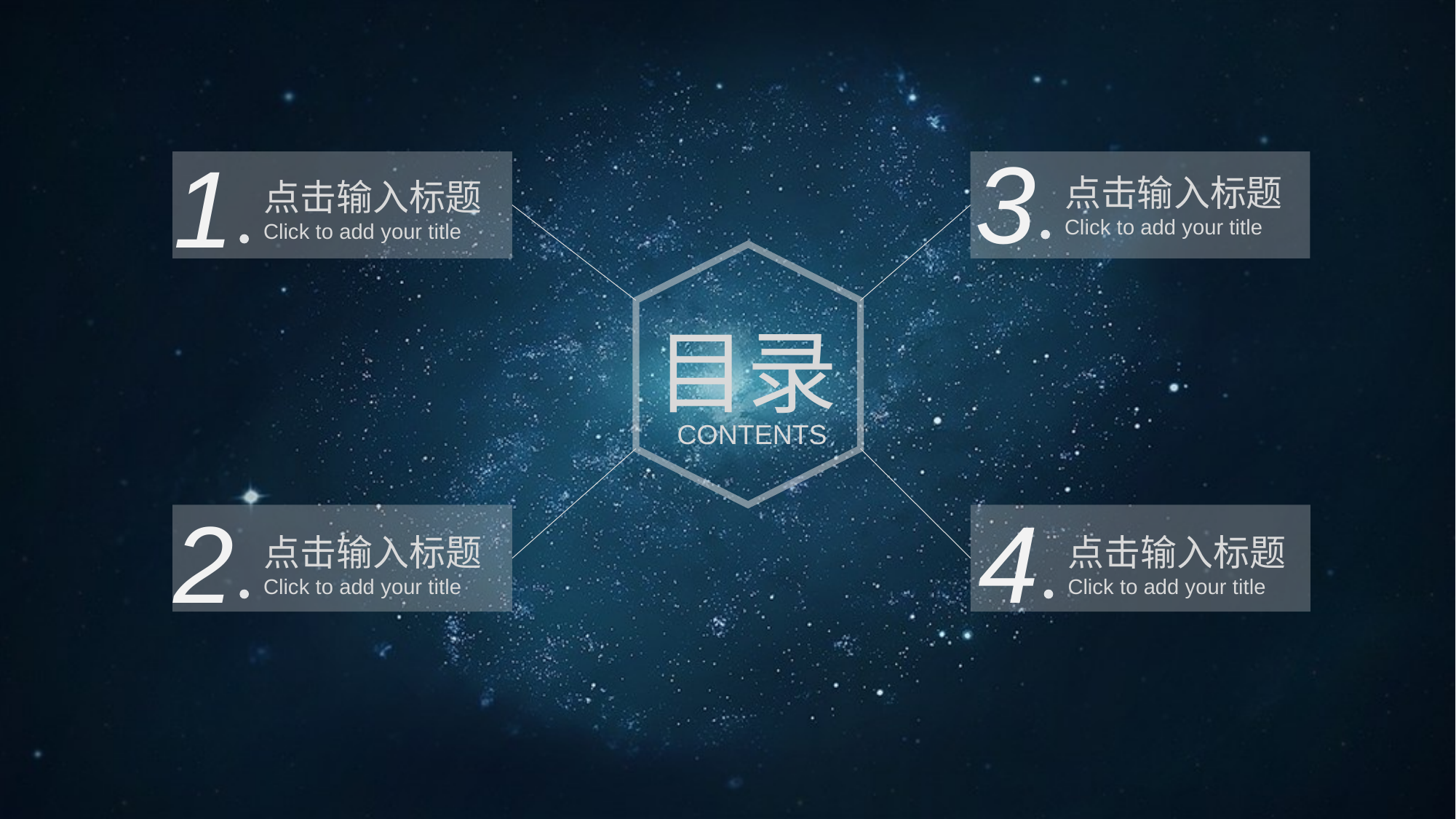

3
1

点击输入标题
Click to add your title
点击输入标题
Click to add your title

目录
CONTENTS
2
4

点击输入标题
Click to add your title
点击输入标题
Click to add your title